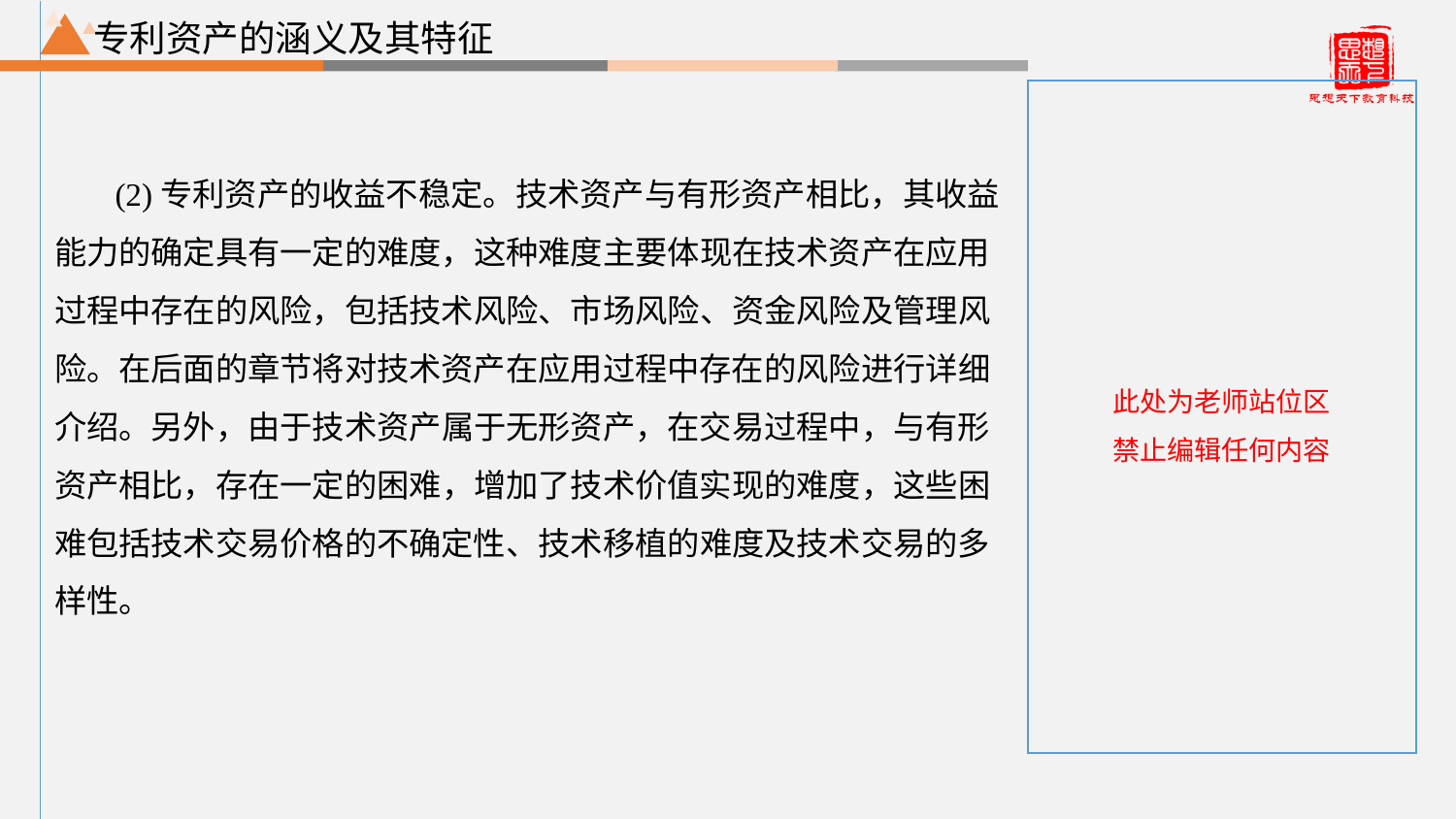

专利资产的涵义及其特征
(2)专利资产的收益不稳定。技术资产与有形资产相比，其收益能力的确定具有一定的难度，这种难度主要体现在技术资产在应用过程中存在的风险，包括技术风险、市场风险、资金风险及管理风险。在后面的章节将对技术资产在应用过程中存在的风险进行详细介绍。另外，由于技术资产属于无形资产，在交易过程中，与有形资产相比，存在一定的困难，增加了技术价值实现的难度，这些困难包括技术交易价格的不确定性、技术移植的难度及技术交易的多样性。
102